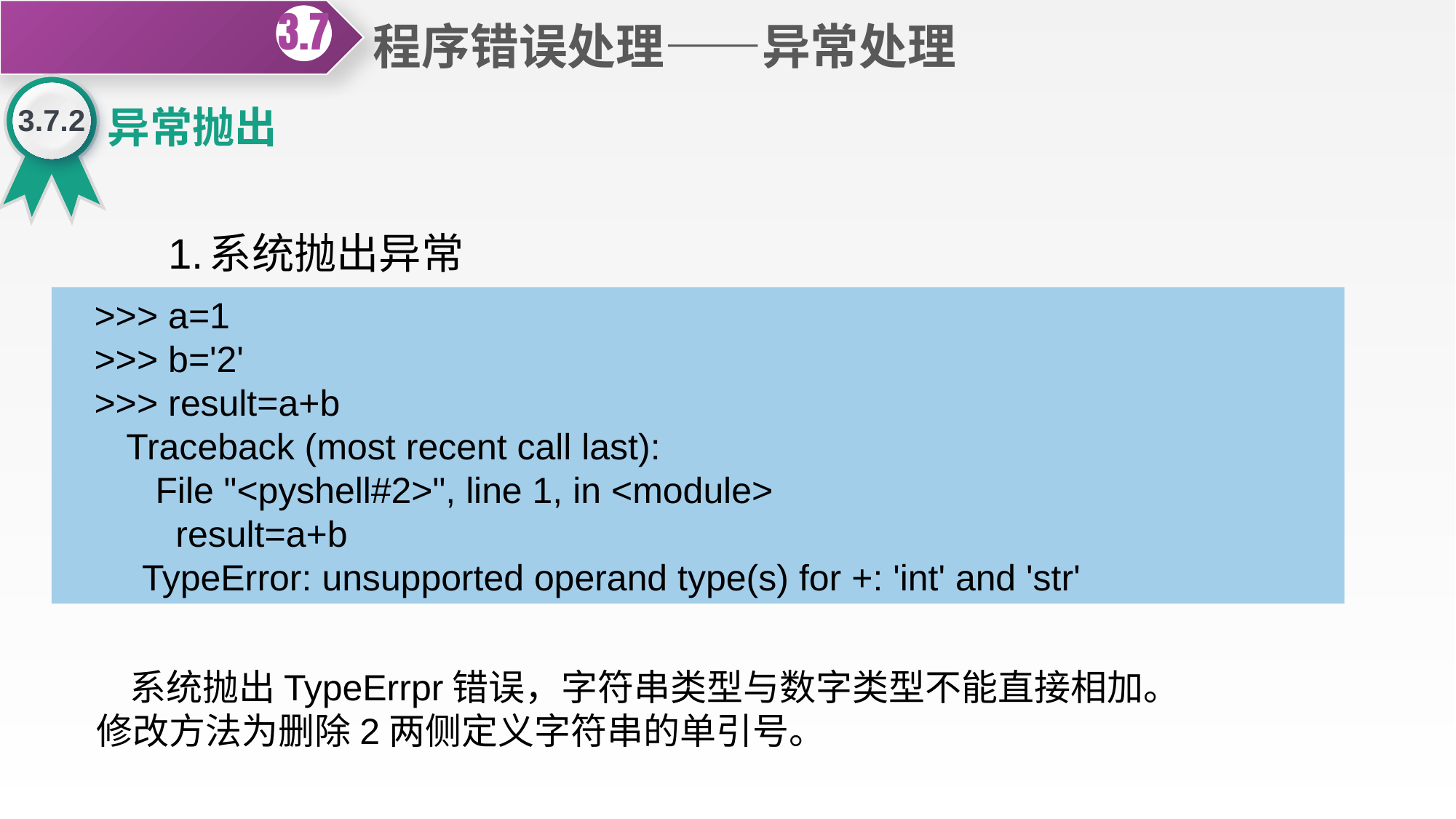

程序错误处理——异常处理

3.7

3.7.2
异常抛出

系统抛出异常

>>> a=1
>>> b='2'
>>> result=a+b
Traceback (most recent call last):
      File "<pyshell#2>", line 1, in <module>
        result=a+b
TypeError: unsupported operand type(s) for +: 'int' and 'str'
   系统抛出TypeErrpr错误，字符串类型与数字类型不能直接相加。修改方法为删除2两侧定义字符串的单引号。